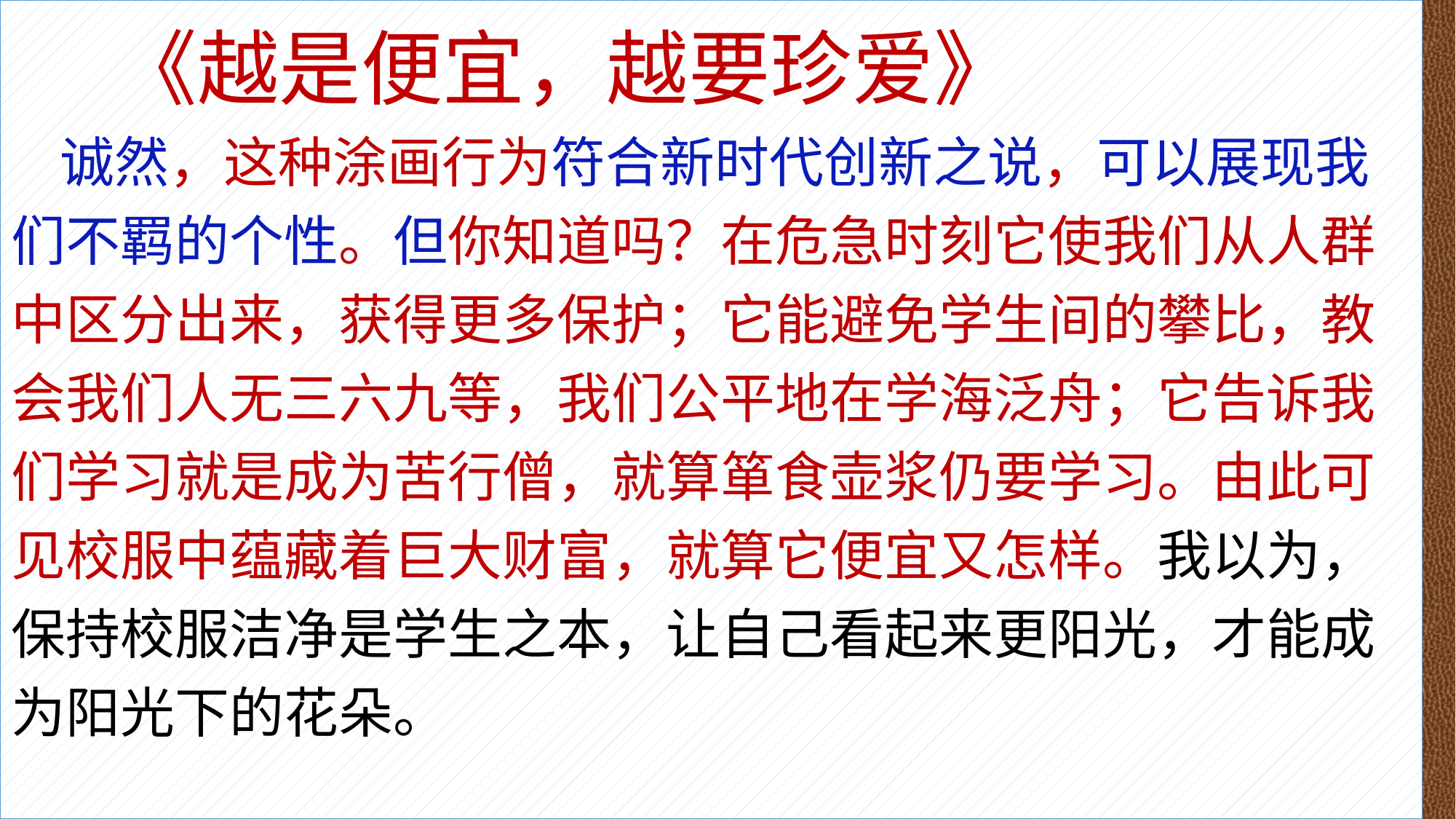

# 《越是便宜，越要珍爱》 诚然，这种涂画行为符合新时代创新之说，可以展现我们不羁的个性。但你知道吗？在危急时刻它使我们从人群中区分出来，获得更多保护；它能避免学生间的攀比，教会我们人无三六九等，我们公平地在学海泛舟；它告诉我们学习就是成为苦行僧，就算箪食壶浆仍要学习。由此可见校服中蕴藏着巨大财富，就算它便宜又怎样。我以为，保持校服洁净是学生之本，让自己看起来更阳光，才能成为阳光下的花朵。